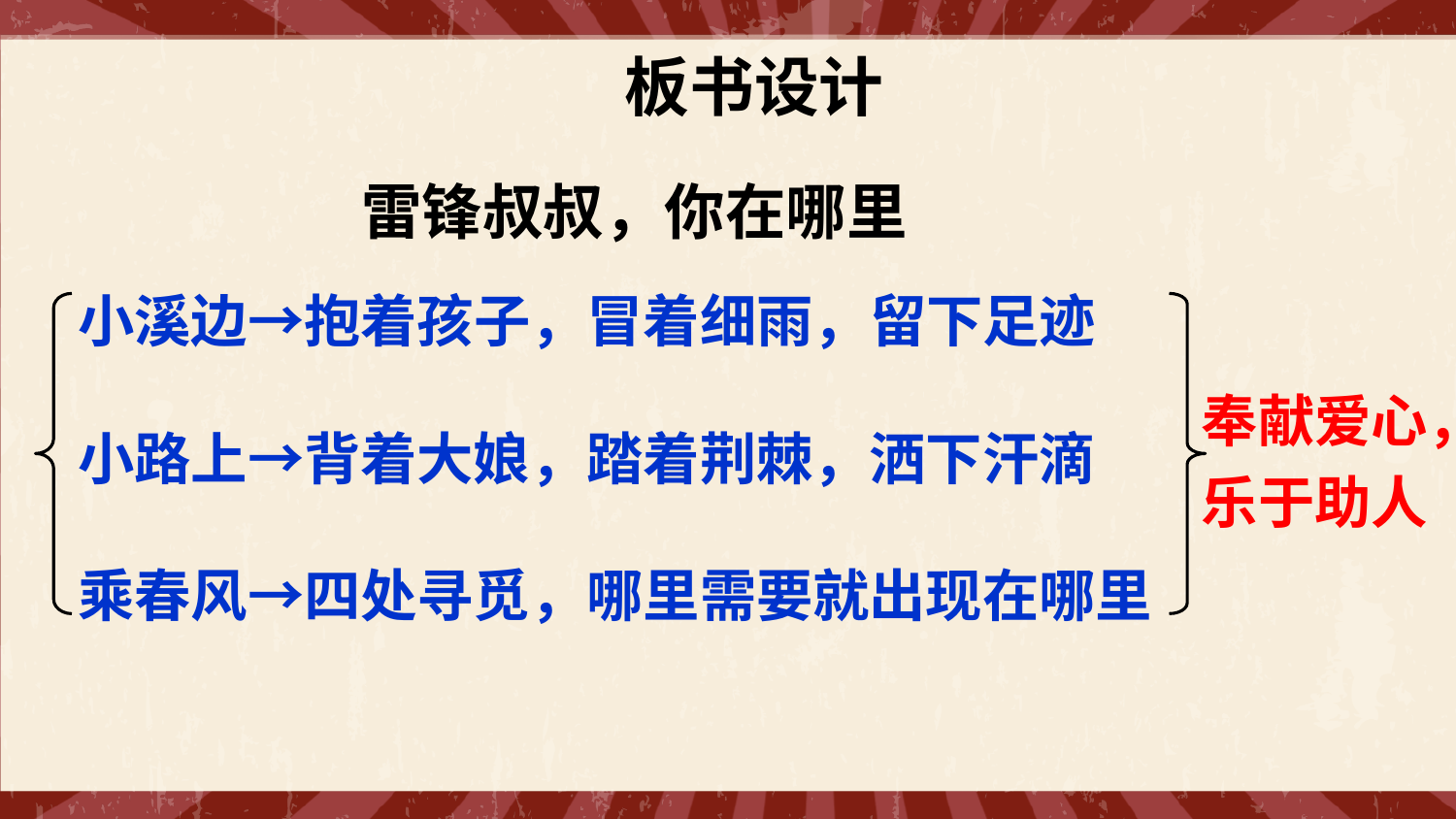

板书设计
雷锋叔叔，你在哪里
小溪边→抱着孩子，冒着细雨，留下足迹

奉献爱心，乐于助人
小路上→背着大娘，踏着荆棘，洒下汗滴
乘春风→四处寻觅，哪里需要就出现在哪里